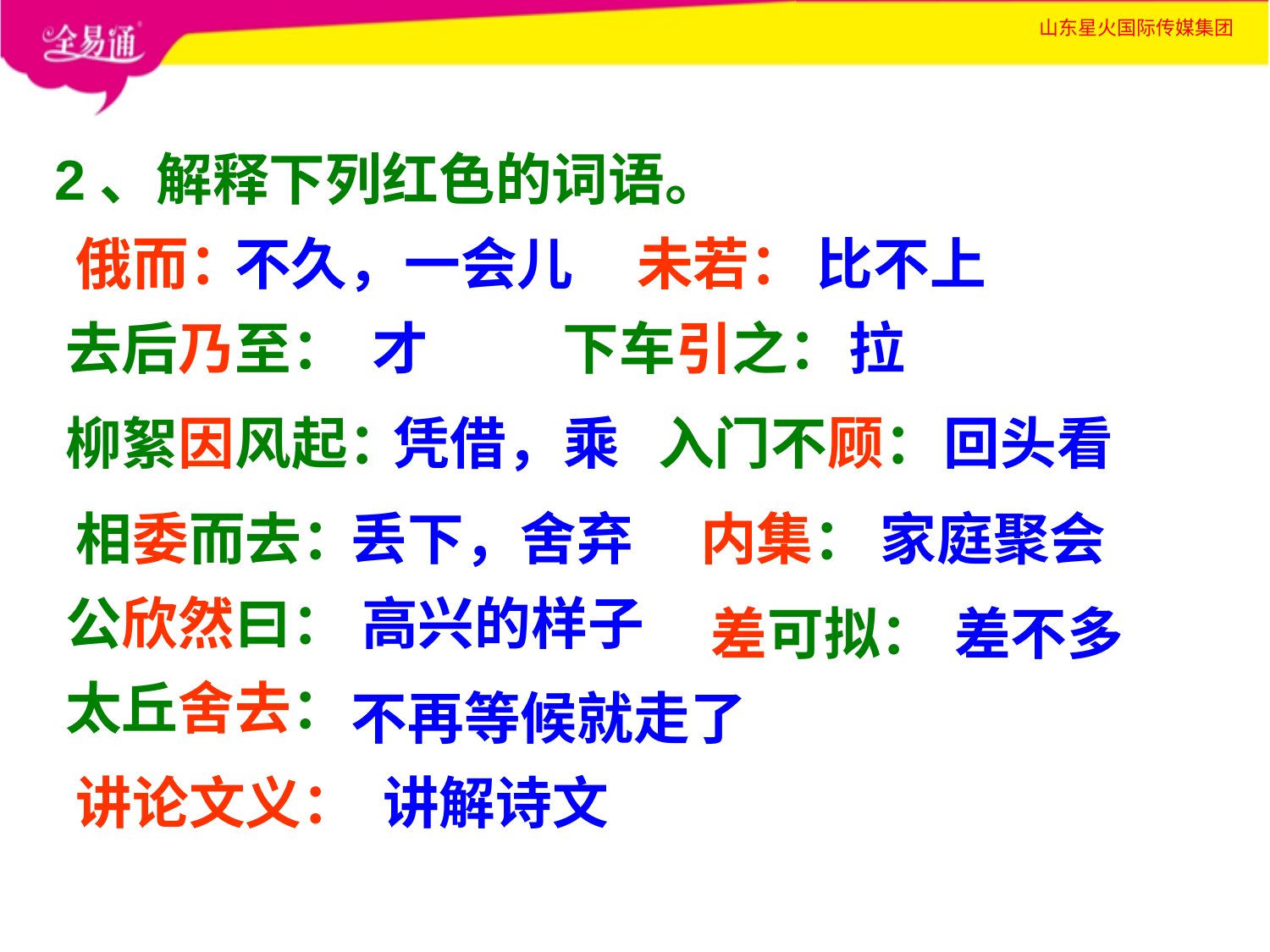

2、解释下列红色的词语。
俄而：
不久，一会儿
未若：
比不上
去后乃至：
才
下车引之：
拉
柳絮因风起：
凭借，乘
入门不顾：
回头看
相委而去：
丢下，舍弃
内集：
家庭聚会
公欣然曰：
高兴的样子
差可拟：
差不多
太丘舍去：
不再等候就走了
讲论文义：
讲解诗文